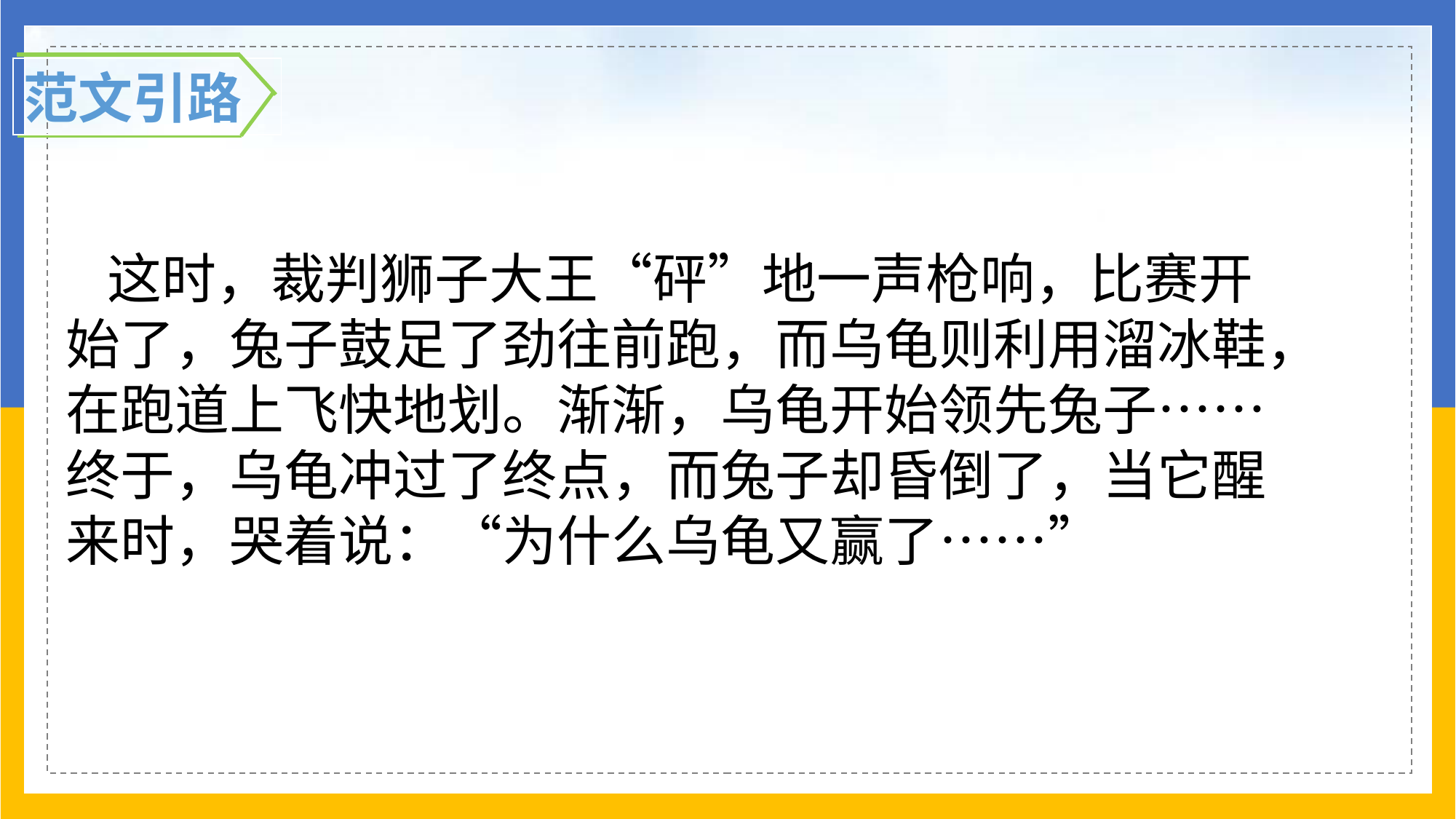

范文引路
    这时，裁判狮子大王“砰”地一声枪响，比赛开始了，兔子鼓足了劲往前跑，而乌龟则利用溜冰鞋，在跑道上飞快地划。渐渐，乌龟开始领先兔子……终于，乌龟冲过了终点，而兔子却昏倒了，当它醒来时，哭着说：“为什么乌龟又赢了……”